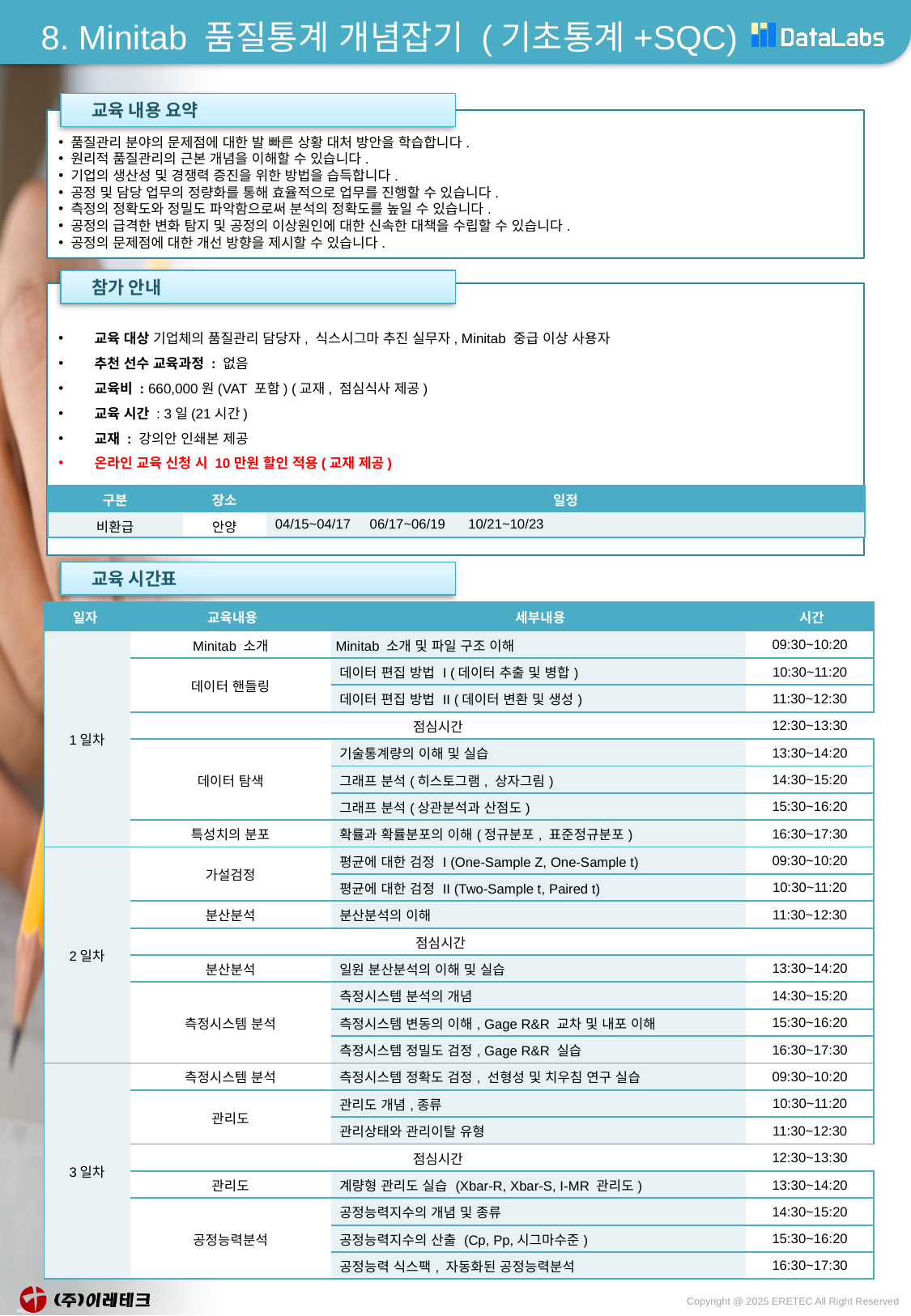

# 8. Minitab 품질통계 개념잡기 (기초통계+SQC)
   교육 내용 요약

품질관리 분야의 문제점에 대한 발 빠른 상황 대처 방안을 학습합니다.
원리적 품질관리의 근본 개념을 이해할 수 있습니다.
기업의 생산성 및 경쟁력 증진을 위한 방법을 습득합니다.
공정 및 담당 업무의 정량화를 통해 효율적으로 업무를 진행할 수 있습니다.
측정의 정확도와 정밀도 파악함으로써 분석의 정확도를 높일 수 있습니다.
공정의 급격한 변화 탐지 및 공정의 이상원인에 대한 신속한 대책을 수립할 수 있습니다.
공정의 문제점에 대한 개선 방향을 제시할 수 있습니다.
   참가 안내

 교육 대상 기업체의 품질관리 담당자, 식스시그마 추진 실무자, Minitab 중급 이상 사용자
 추천 선수 교육과정 : 없음
 교육비 : 660,000원(VAT 포함) (교재, 점심식사 제공)
 교육 시간 : 3일(21시간)
 교재 : 강의안 인쇄본 제공
 온라인 교육 신청 시 10만원 할인 적용(교재 제공)
| 구분 | 장소 | 일정 |
| --- | --- | --- |
| 비환급 | 안양 | 04/15~04/17 06/17~06/19 10/21~10/23 |
   교육 시간표
| 일자 | 교육내용 | 세부내용 | 시간 |
| --- | --- | --- | --- |
| 1일차 | Minitab 소개 | Minitab 소개 및 파일 구조 이해 | 09:30~10:20 |
|  | 데이터 핸들링 | 데이터 편집 방법 I (데이터 추출 및 병합) | 10:30~11:20 |
|  |  | 데이터 편집 방법 II (데이터 변환 및 생성) | 11:30~12:30 |
|  | 점심시간 |  | 12:30~13:30 |
|  | 데이터 탐색 | 기술통계량의 이해 및 실습 | 13:30~14:20 |
|  |  | 그래프 분석(히스토그램, 상자그림) | 14:30~15:20 |
|  |  | 그래프 분석(상관분석과 산점도) | 15:30~16:20 |
|  | 특성치의 분포 | 확률과 확률분포의 이해(정규분포, 표준정규분포) | 16:30~17:30 |
| 2일차 | 가설검정 | 평균에 대한 검정 I (One-Sample Z, One-Sample t) | 09:30~10:20 |
|  |  | 평균에 대한 검정 II (Two-Sample t, Paired t) | 10:30~11:20 |
|  | 분산분석 | 분산분석의 이해 | 11:30~12:30 |
|  | 점심시간 |  |  |
|  | 분산분석 | 일원 분산분석의 이해 및 실습 | 13:30~14:20 |
|  | 측정시스템 분석 | 측정시스템 분석의 개념 | 14:30~15:20 |
|  |  | 측정시스템 변동의 이해, Gage R&R 교차 및 내포 이해 | 15:30~16:20 |
|  |  | 측정시스템 정밀도 검정, Gage R&R 실습 | 16:30~17:30 |
| 3일차 | 측정시스템 분석 | 측정시스템 정확도 검정, 선형성 및 치우침 연구 실습 | 09:30~10:20 |
|  | 관리도 | 관리도 개념,종류 | 10:30~11:20 |
|  |  | 관리상태와 관리이탈 유형 | 11:30~12:30 |
|  | 점심시간 |  | 12:30~13:30 |
|  | 관리도 | 계량형 관리도 실습 (Xbar-R, Xbar-S, I-MR 관리도) | 13:30~14:20 |
|  | 공정능력분석 | 공정능력지수의 개념 및 종류 | 14:30~15:20 |
|  |  | 공정능력지수의 산출 (Cp, Pp,시그마수준) | 15:30~16:20 |
|  |  | 공정능력 식스팩, 자동화된 공정능력분석 | 16:30~17:30 |